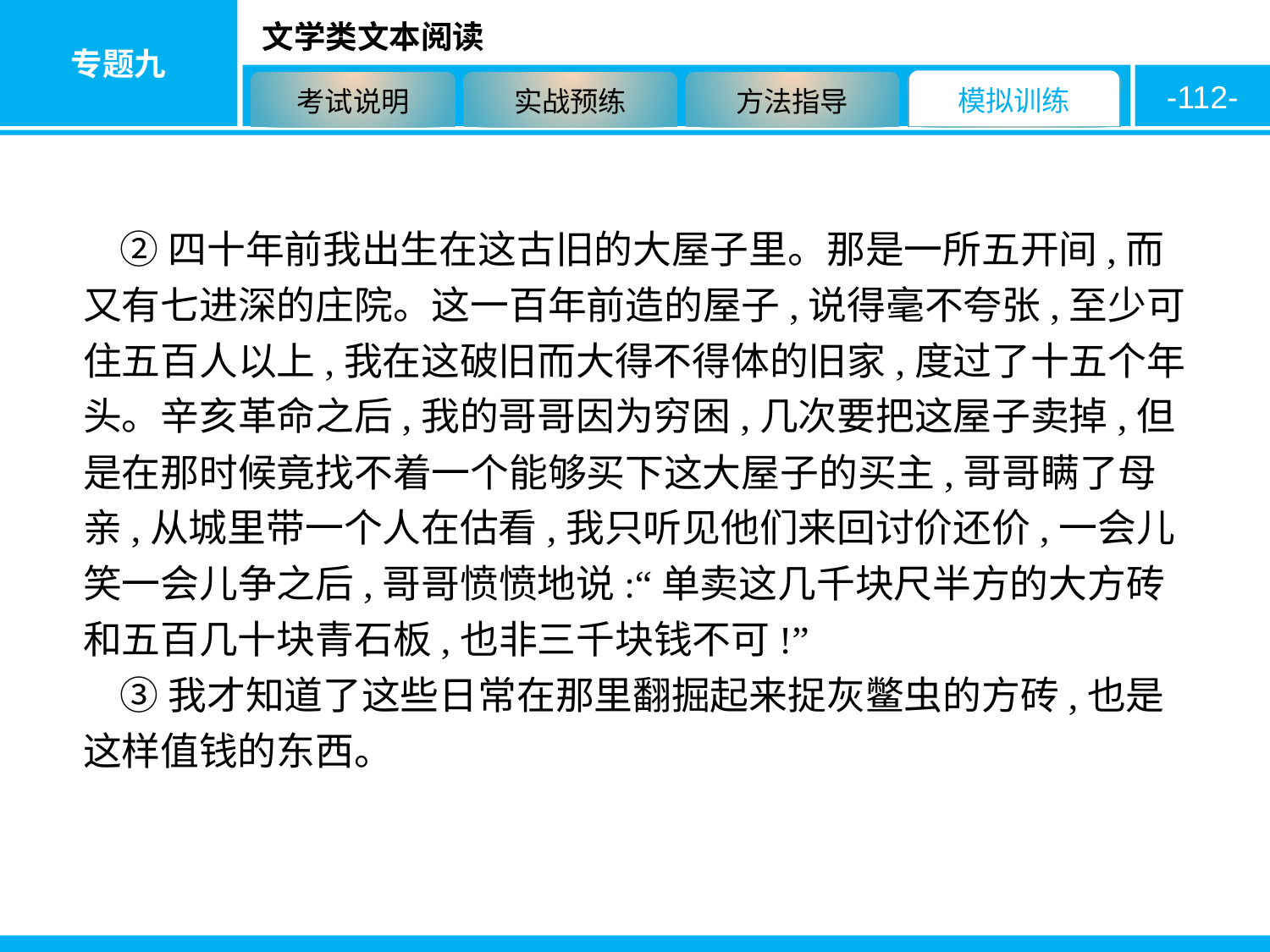

-112-
②四十年前我出生在这古旧的大屋子里。那是一所五开间,而又有七进深的庄院。这一百年前造的屋子,说得毫不夸张,至少可住五百人以上,我在这破旧而大得不得体的旧家,度过了十五个年头。辛亥革命之后,我的哥哥因为穷困,几次要把这屋子卖掉,但是在那时候竟找不着一个能够买下这大屋子的买主,哥哥瞒了母亲,从城里带一个人在估看,我只听见他们来回讨价还价,一会儿笑一会儿争之后,哥哥愤愤地说:“单卖这几千块尺半方的大方砖和五百几十块青石板,也非三千块钱不可!”
③我才知道了这些日常在那里翻掘起来捉灰鳖虫的方砖,也是这样值钱的东西。